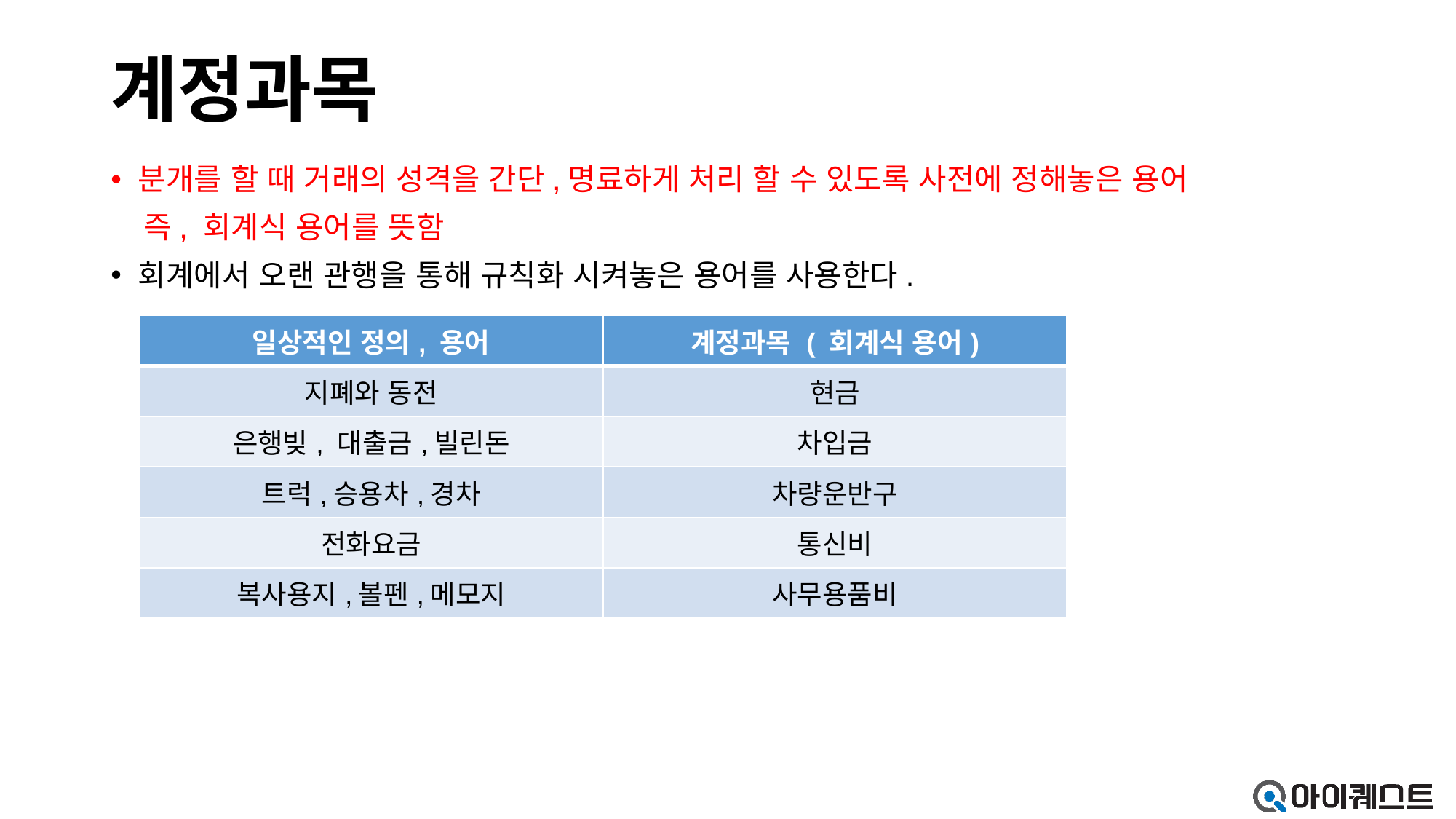

# 계정과목
분개를 할 때 거래의 성격을 간단,명료하게 처리 할 수 있도록 사전에 정해놓은 용어
   즉, 회계식 용어를 뜻함
회계에서 오랜 관행을 통해 규칙화 시켜놓은 용어를 사용한다.

| 일상적인 정의, 용어 | 계정과목 ( 회계식 용어) |
| --- | --- |
| 지폐와 동전 | 현금 |
| 은행빚, 대출금,빌린돈 | 차입금 |
| 트럭,승용차,경차 | 차량운반구 |
| 전화요금 | 통신비 |
| 복사용지,볼펜,메모지 | 사무용품비 |